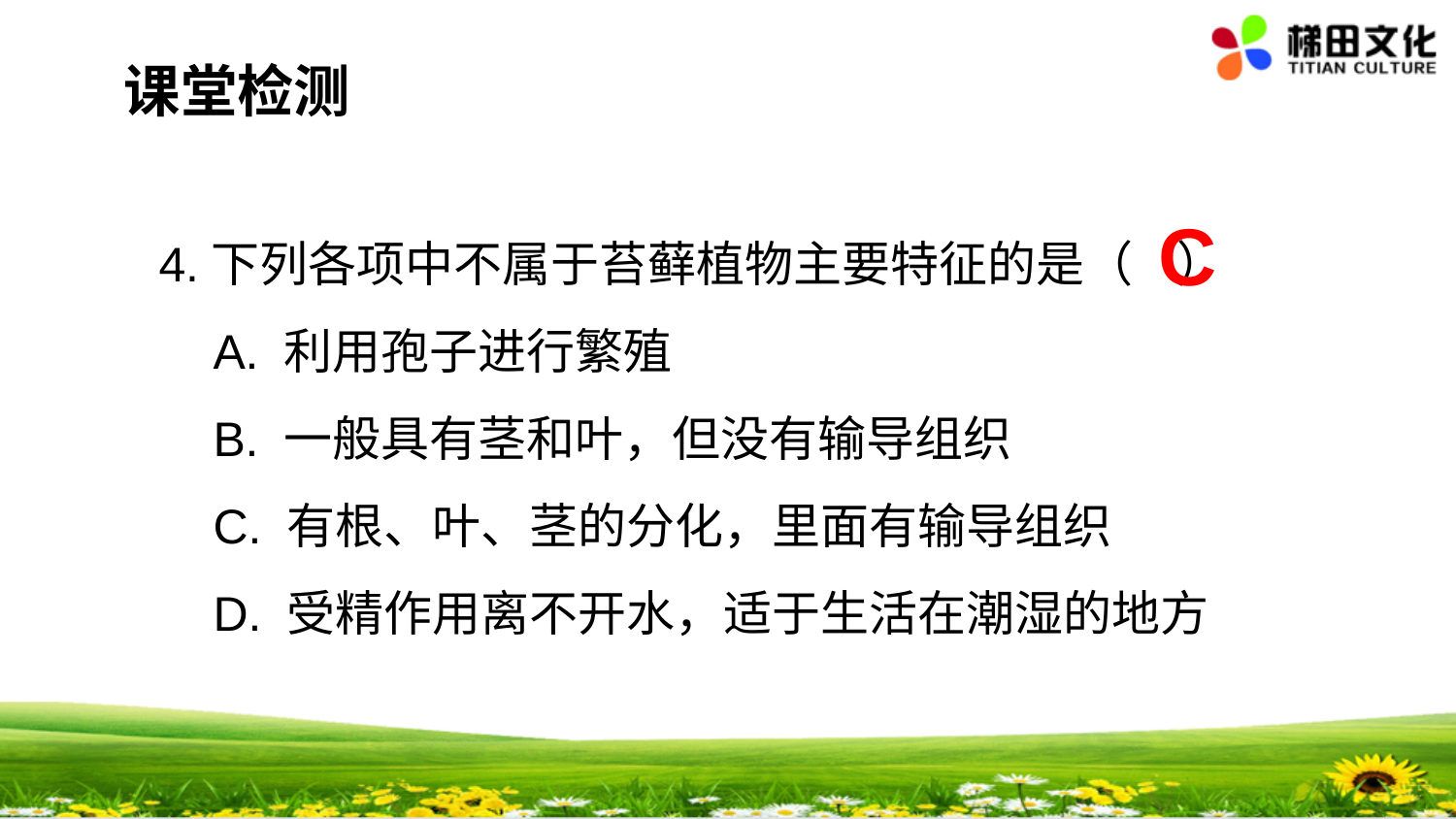

课堂检测
4.下列各项中不属于苔藓植物主要特征的是（    ）
    A. 利用孢子进行繁殖
    B. 一般具有茎和叶，但没有输导组织
    C. 有根、叶、茎的分化，里面有输导组织
    D. 受精作用离不开水，适于生活在潮湿的地方
C